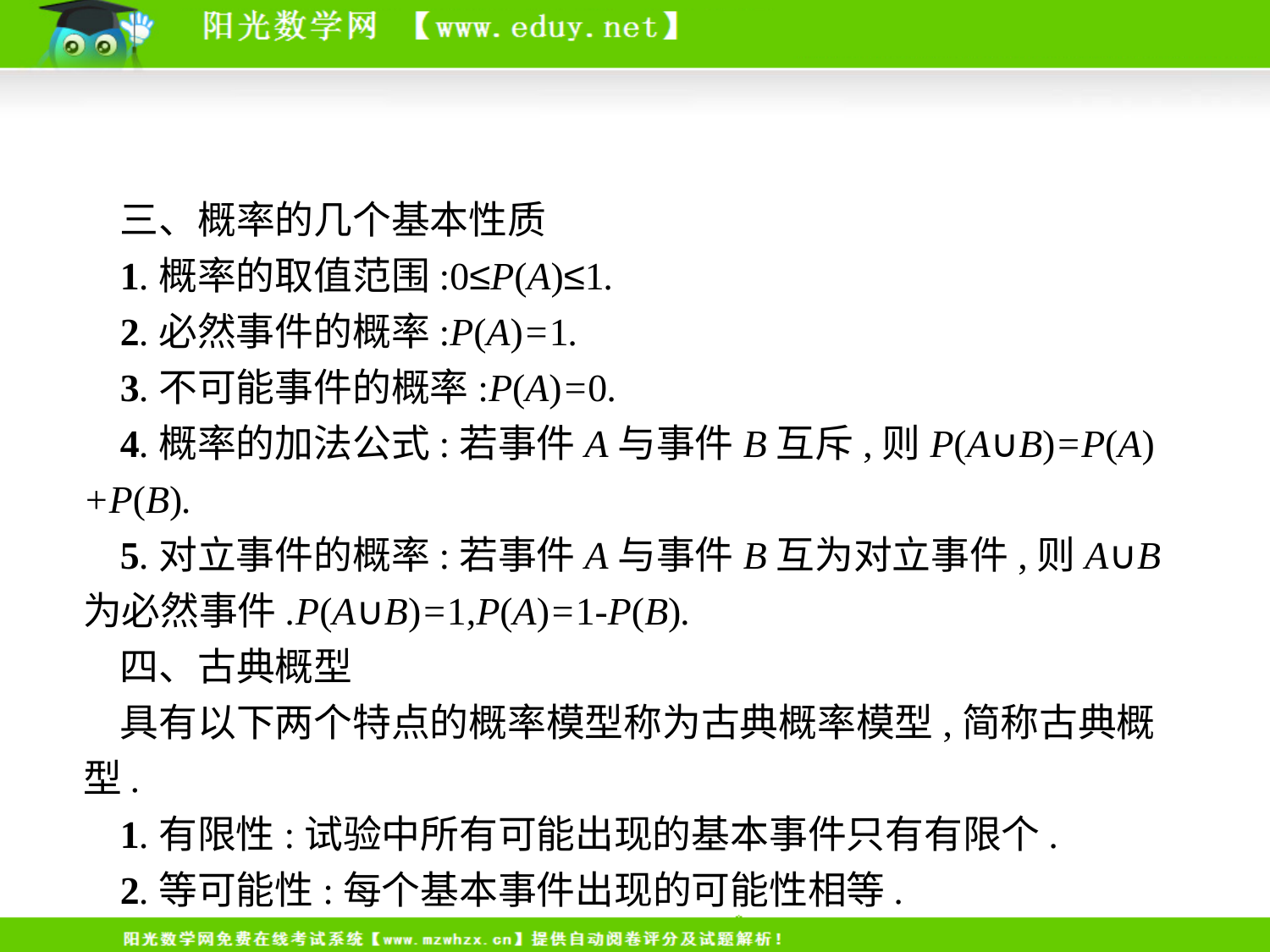

三、概率的几个基本性质
1.概率的取值范围:0≤P(A)≤1.
2.必然事件的概率:P(A)=1.
3.不可能事件的概率:P(A)=0.
4.概率的加法公式:若事件A与事件B互斥,则P(A∪B)=P(A)+P(B).
5.对立事件的概率:若事件A与事件B互为对立事件,则A∪B为必然事件.P(A∪B)=1,P(A)=1-P(B).
四、古典概型
具有以下两个特点的概率模型称为古典概率模型,简称古典概型.
1.有限性:试验中所有可能出现的基本事件只有有限个.
2.等可能性:每个基本事件出现的可能性相等.